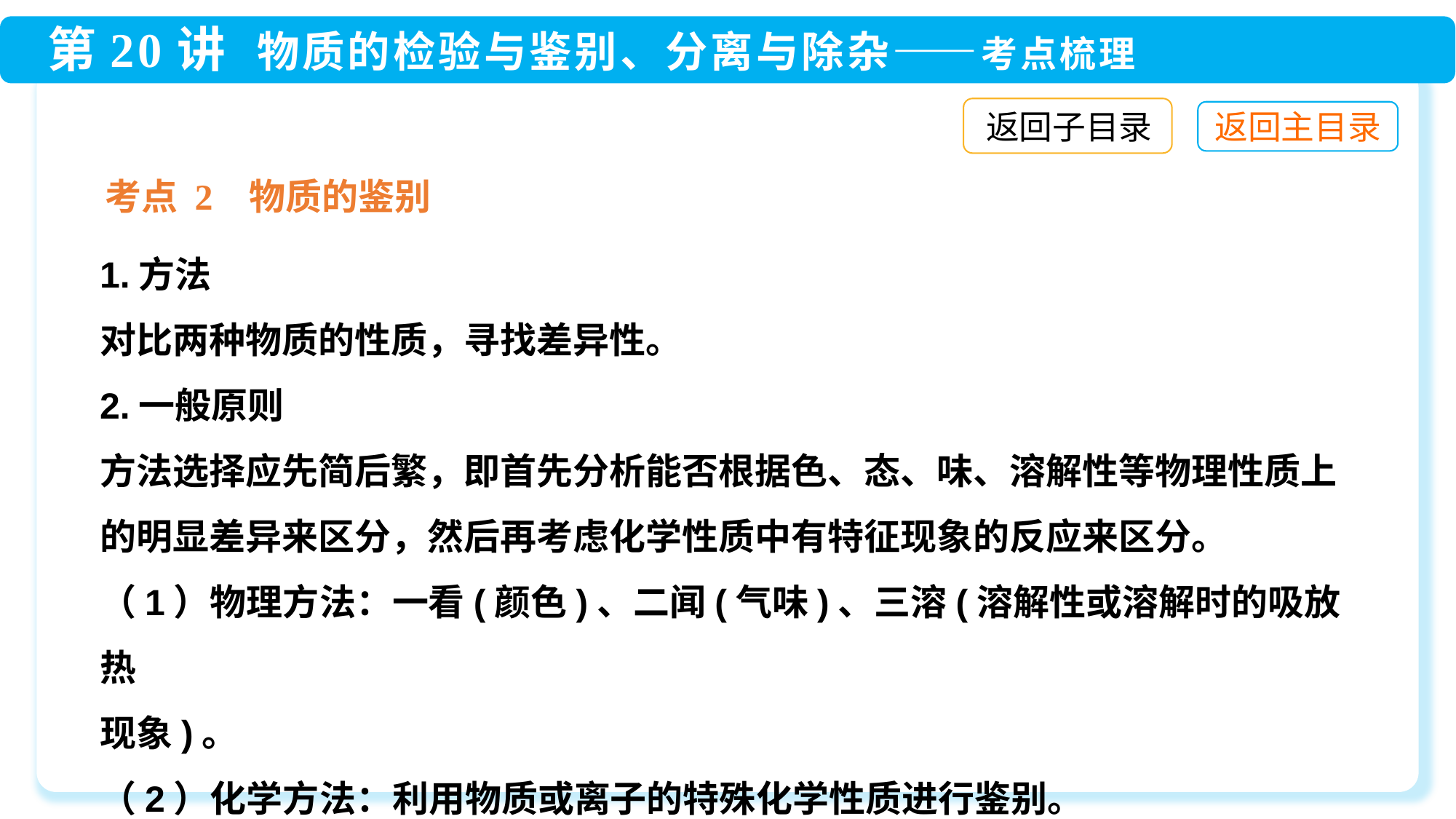

返回子目录
考点 2   物质的鉴别
1.方法
对比两种物质的性质，寻找差异性。
2.一般原则
方法选择应先简后繁，即首先分析能否根据色、态、味、溶解性等物理性质上的明显差异来区分，然后再考虑化学性质中有特征现象的反应来区分。
（1）物理方法：一看(颜色)、二闻(气味)、三溶(溶解性或溶解时的吸放热
现象)。
（2）化学方法：利用物质或离子的特殊化学性质进行鉴别。